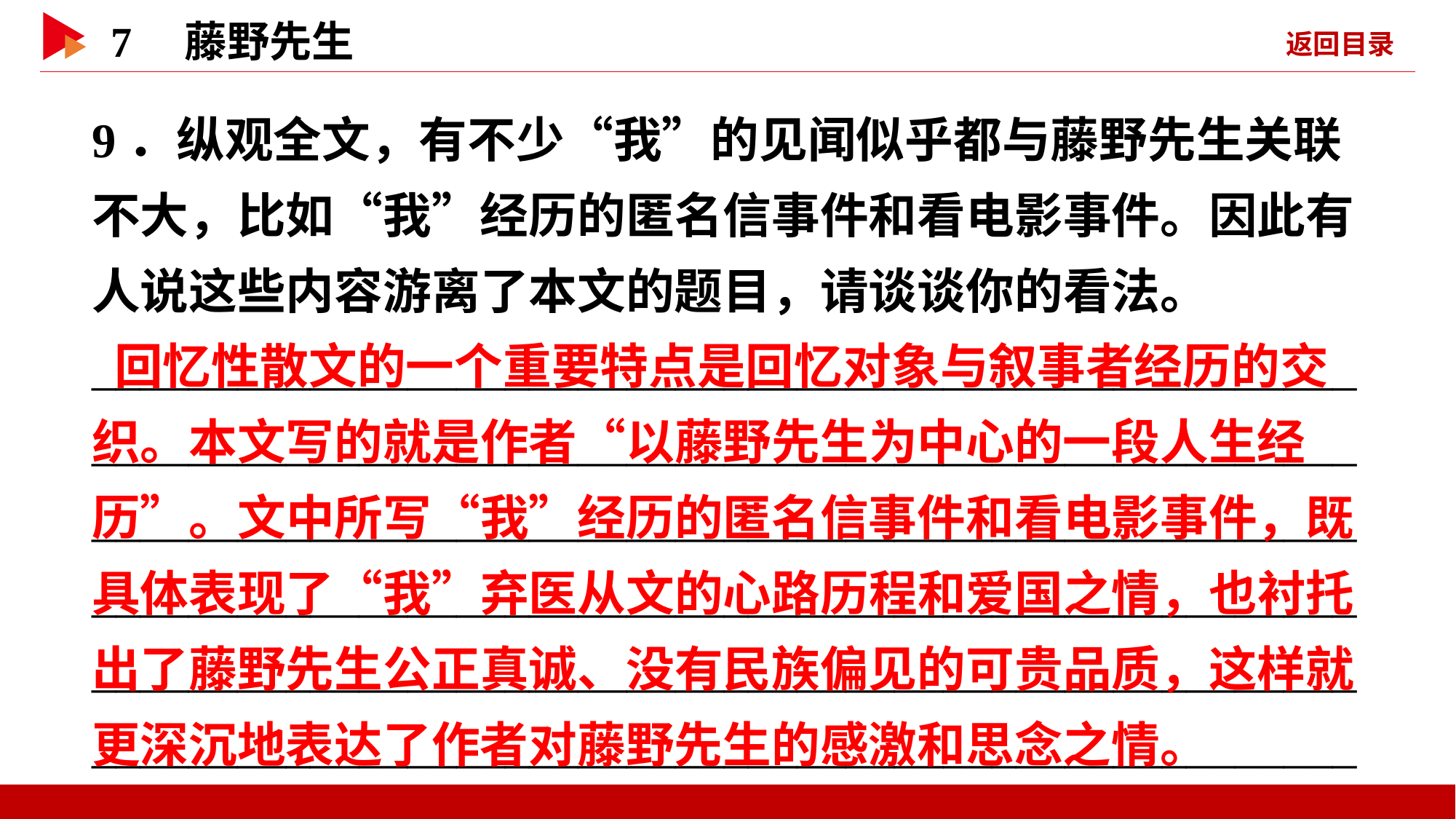

9．纵观全文，有不少“我”的见闻似乎都与藤野先生关联不大，比如“我”经历的匿名信事件和看电影事件。因此有人说这些内容游离了本文的题目，请谈谈你的看法。
________________________________________________________________________________________________________________________________________________________________________________________________________________________________________________________________________________________________________________________
 回忆性散文的一个重要特点是回忆对象与叙事者经历的交织。本文写的就是作者“以藤野先生为中心的一段人生经历”。文中所写“我”经历的匿名信事件和看电影事件，既具体表现了“我”弃医从文的心路历程和爱国之情，也衬托出了藤野先生公正真诚、没有民族偏见的可贵品质，这样就更深沉地表达了作者对藤野先生的感激和思念之情。